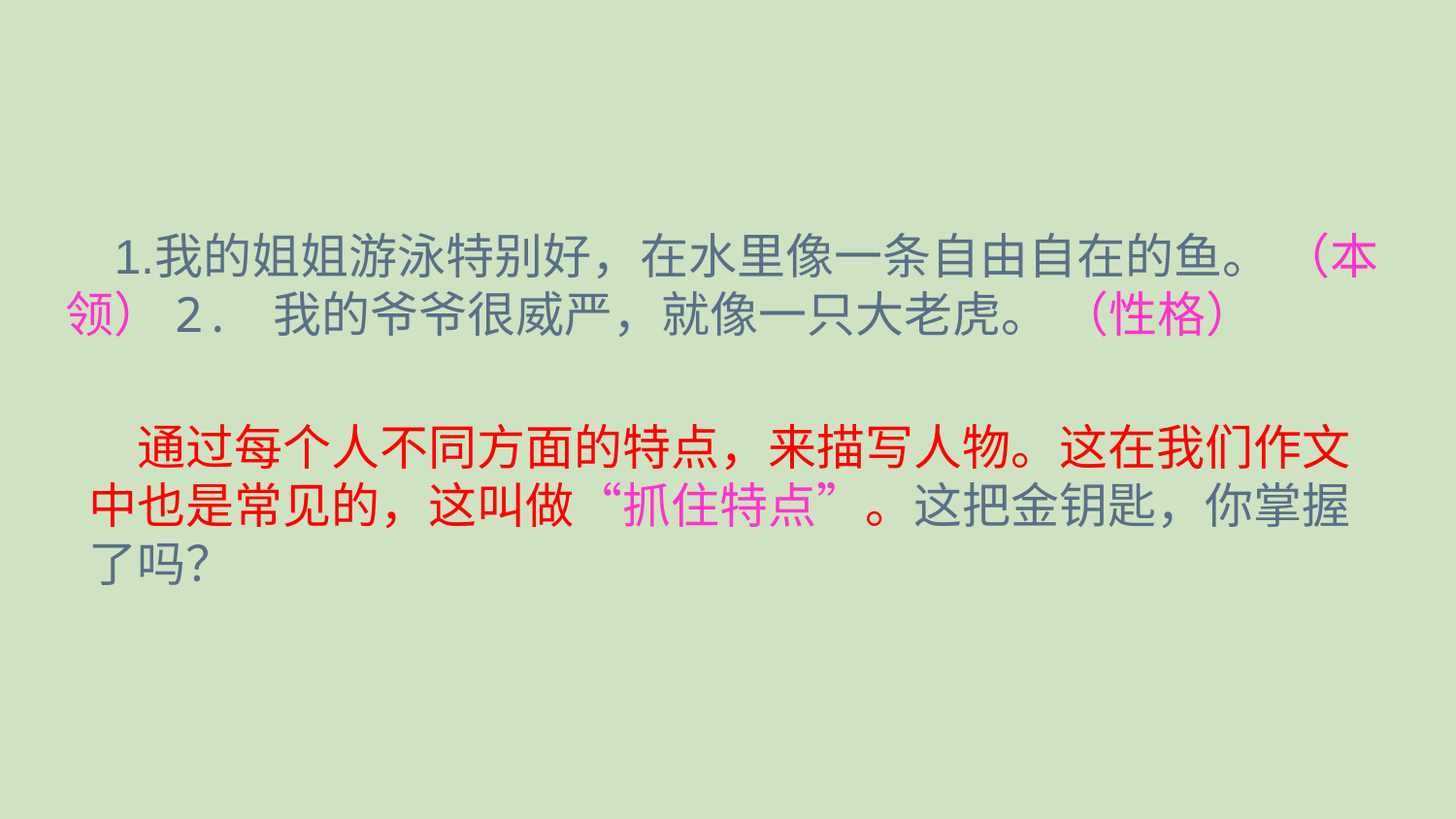

我的姐姐游泳特别好，在水里像一条自由自在的鱼。 （本领）2. 我的爷爷很威严，就像一只大老虎。 （性格）
通过每个人不同方面的特点，来描写人物。这在我们作文中也是常见的，这叫做“抓住特点”。这把金钥匙，你掌握了吗？